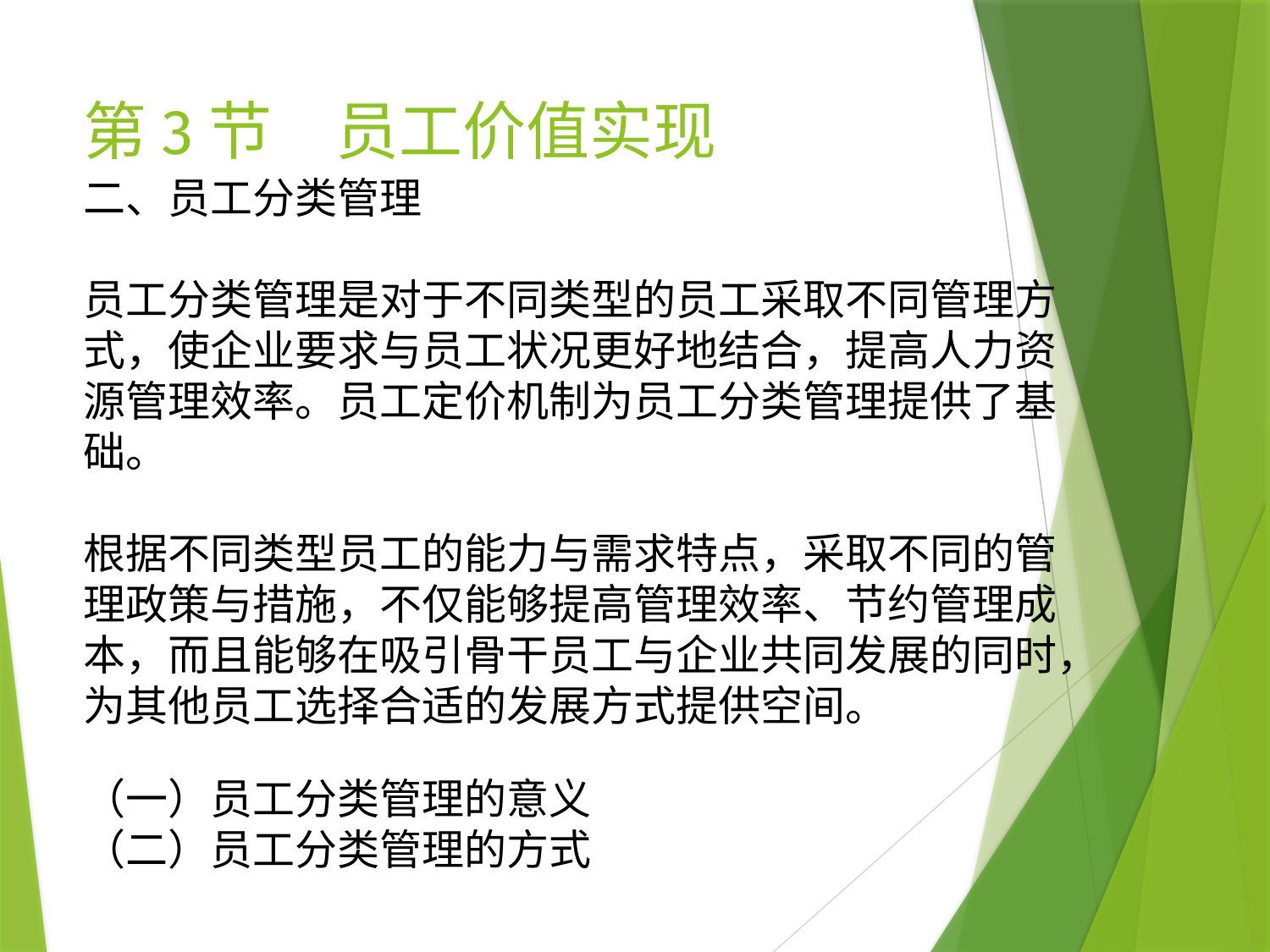

# 第3节　员工价值实现
二、员工分类管理

员工分类管理是对于不同类型的员工采取不同管理方式，使企业要求与员工状况更好地结合，提高人力资源管理效率。员工定价机制为员工分类管理提供了基础。

根据不同类型员工的能力与需求特点，采取不同的管理政策与措施，不仅能够提高管理效率、节约管理成本，而且能够在吸引骨干员工与企业共同发展的同时，为其他员工选择合适的发展方式提供空间。

（一）员工分类管理的意义
（二）员工分类管理的方式